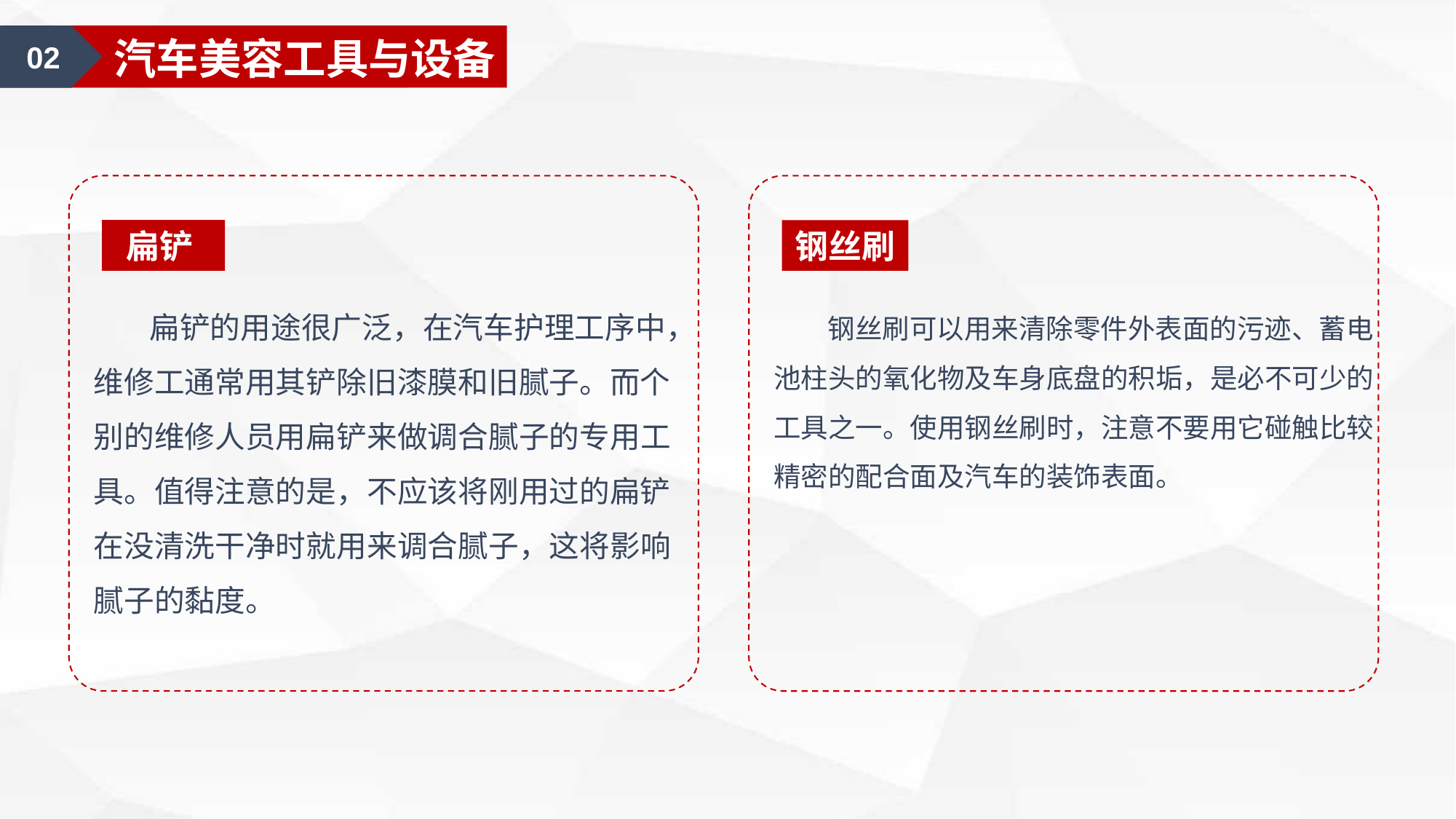

02
汽车装饰认知

02
汽车美容工具与设备

扁铲
钢丝刷
        扁铲的用途很广泛，在汽车护理工序中，维修工通常用其铲除旧漆膜和旧腻子。而个别的维修人员用扁铲来做调合腻子的专用工具。值得注意的是，不应该将刚用过的扁铲在没清洗干净时就用来调合腻子，这将影响腻子的黏度。
       钢丝刷可以用来清除零件外表面的污迹、蓄电池柱头的氧化物及车身底盘的积垢，是必不可少的工具之一。使用钢丝刷时，注意不要用它碰触比较精密的配合面及汽车的装饰表面。